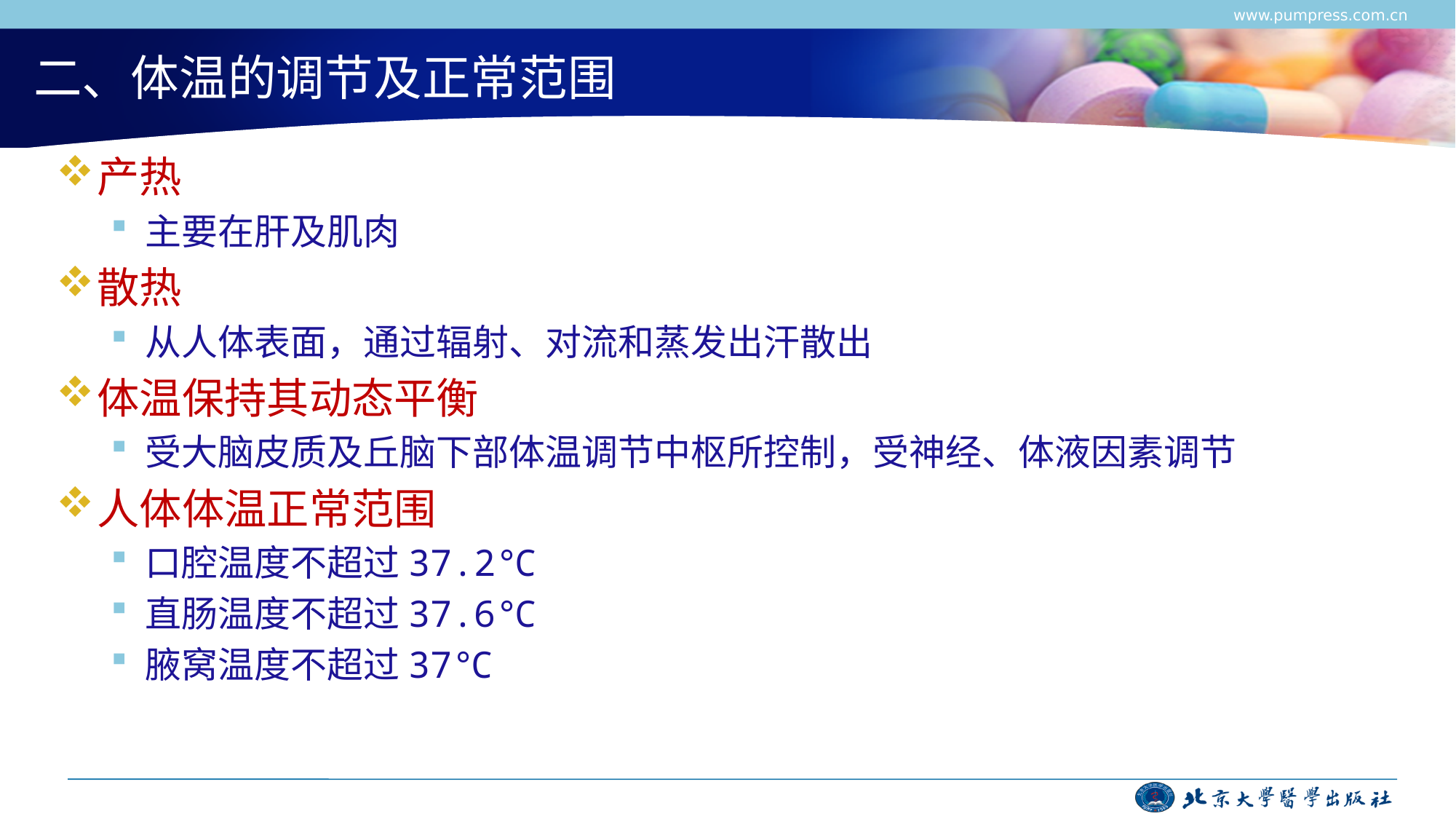

www.pumpress.com.cn
# 二、体温的调节及正常范围
产热
主要在肝及肌肉
散热
从人体表面，通过辐射、对流和蒸发出汗散出
体温保持其动态平衡
受大脑皮质及丘脑下部体温调节中枢所控制，受神经、体液因素调节
人体体温正常范围
口腔温度不超过37.2℃
直肠温度不超过37.6℃
腋窝温度不超过37℃